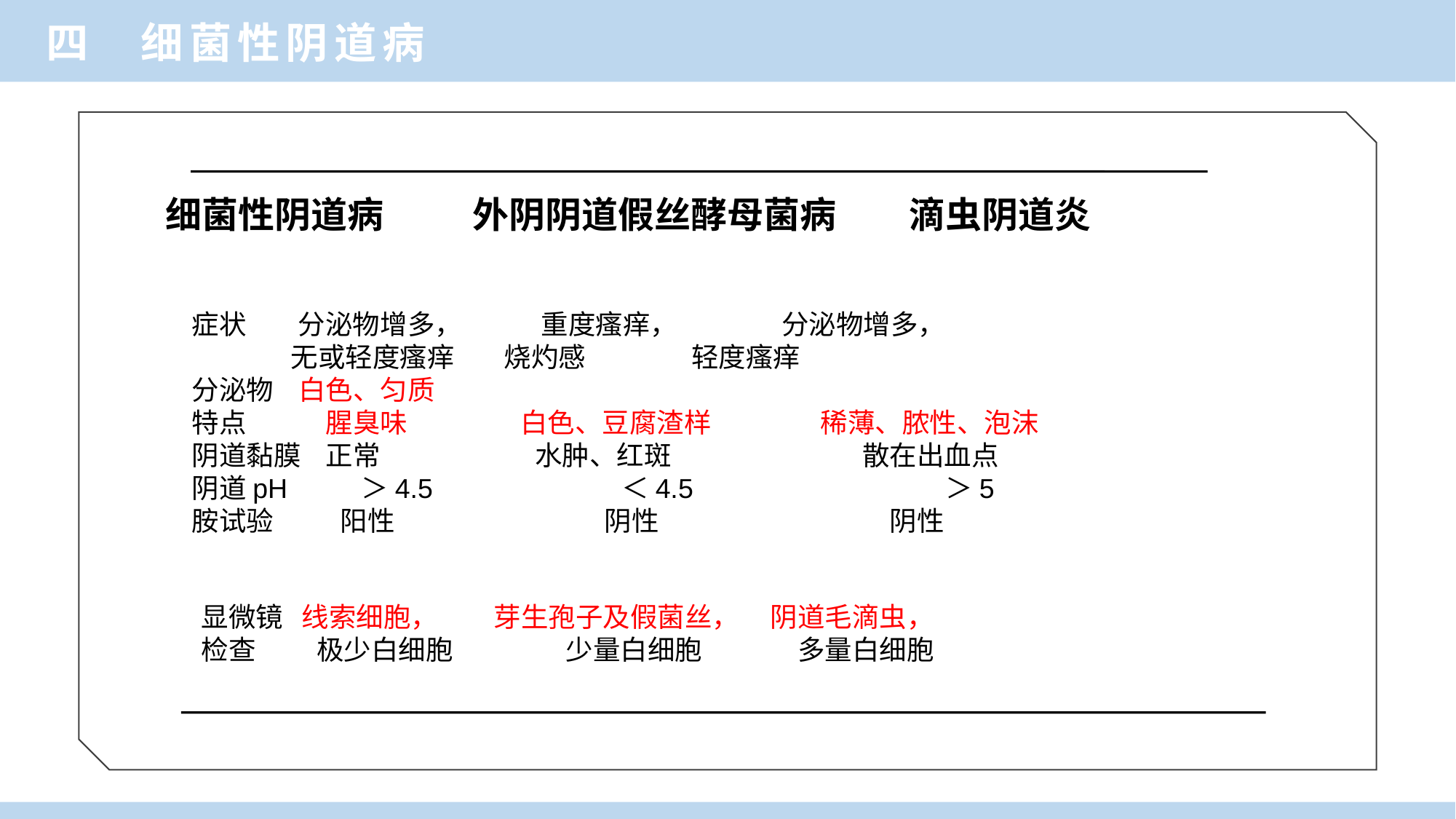

四   细菌性阴道病

症状　    分泌物增多，　　    重度瘙痒，　　        分泌物增多，
               无或轻度瘙痒        烧灼感                 轻度瘙痒
分泌物    白色、匀质
特点　　    腥臭味　　　     白色、豆腐渣样　　　　稀薄、脓性、泡沫
阴道黏膜    正常　　　　　   水肿、红斑　　　　　　　散在出血点
阴道pH　　  ＞4.5　　　　　　   ＜4.5　　　　　　　　　＞5
胺试验　　  阳性　　　　　　　   阴性　　　　　　　　  阴性
显微镜   线索细胞，         芽生孢子及假菌丝，     阴道毛滴虫，
检查　　 极少白细胞　　　     少量白细胞　           多量白细胞

    细菌性阴道病　  　外阴阴道假丝酵母菌病　　滴虫阴道炎